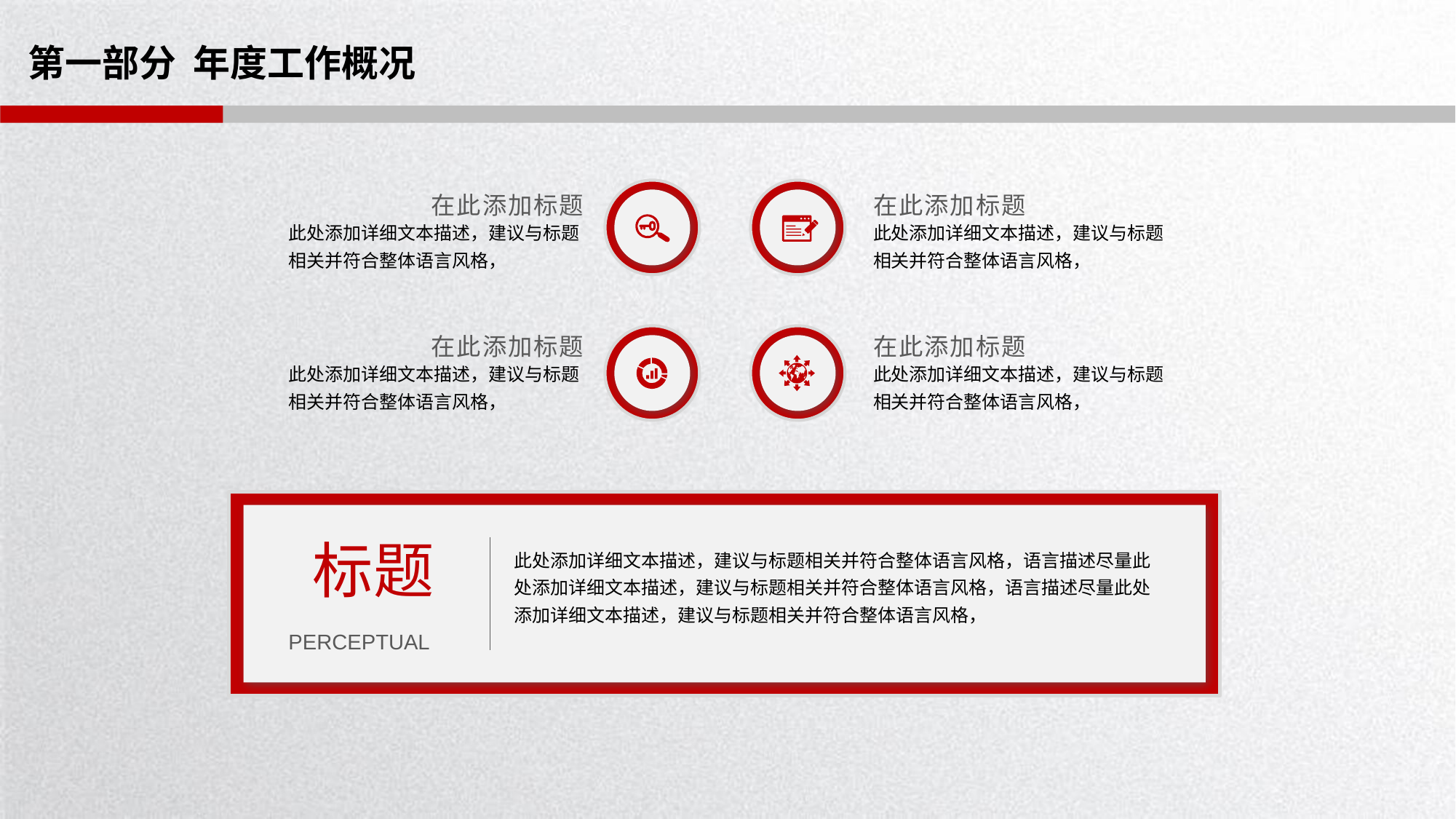

# 第一部分  年度工作概况

在此添加标题
此处添加详细文本描述，建议与标题相关并符合整体语言风格，
在此添加标题
此处添加详细文本描述，建议与标题相关并符合整体语言风格，

在此添加标题
此处添加详细文本描述，建议与标题相关并符合整体语言风格，
在此添加标题
此处添加详细文本描述，建议与标题相关并符合整体语言风格，

标题
此处添加详细文本描述，建议与标题相关并符合整体语言风格，语言描述尽量此处添加详细文本描述，建议与标题相关并符合整体语言风格，语言描述尽量此处添加详细文本描述，建议与标题相关并符合整体语言风格，
PERCEPTUAL